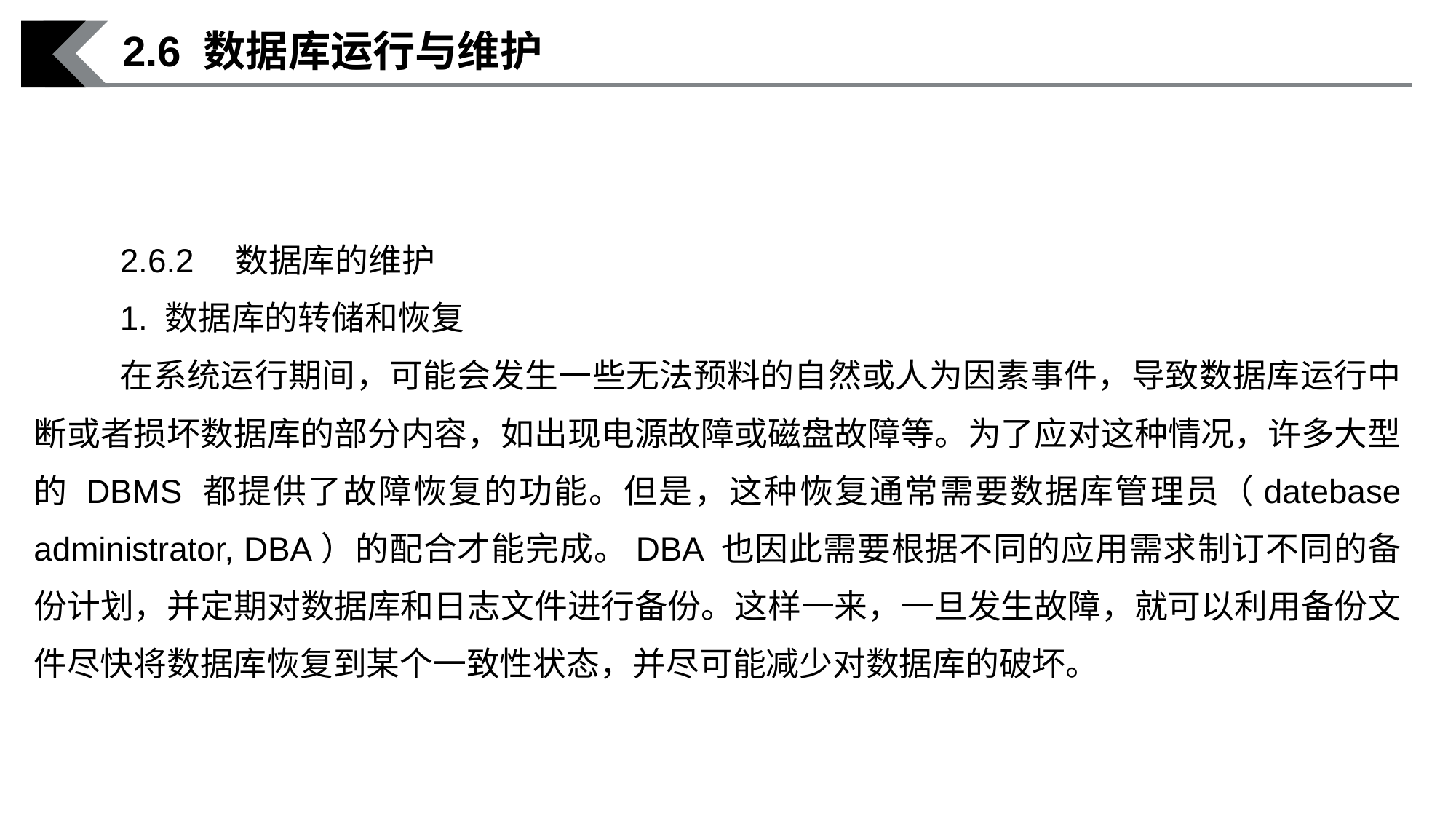

2.6 数据库运行与维护
2.6.2　数据库的维护
1. 数据库的转储和恢复
在系统运行期间，可能会发生一些无法预料的自然或人为因素事件，导致数据库运行中断或者损坏数据库的部分内容，如出现电源故障或磁盘故障等。为了应对这种情况，许多大型的 DBMS 都提供了故障恢复的功能。但是，这种恢复通常需要数据库管理员（datebase administrator, DBA）的配合才能完成。DBA 也因此需要根据不同的应用需求制订不同的备份计划，并定期对数据库和日志文件进行备份。这样一来，一旦发生故障，就可以利用备份文件尽快将数据库恢复到某个一致性状态，并尽可能减少对数据库的破坏。